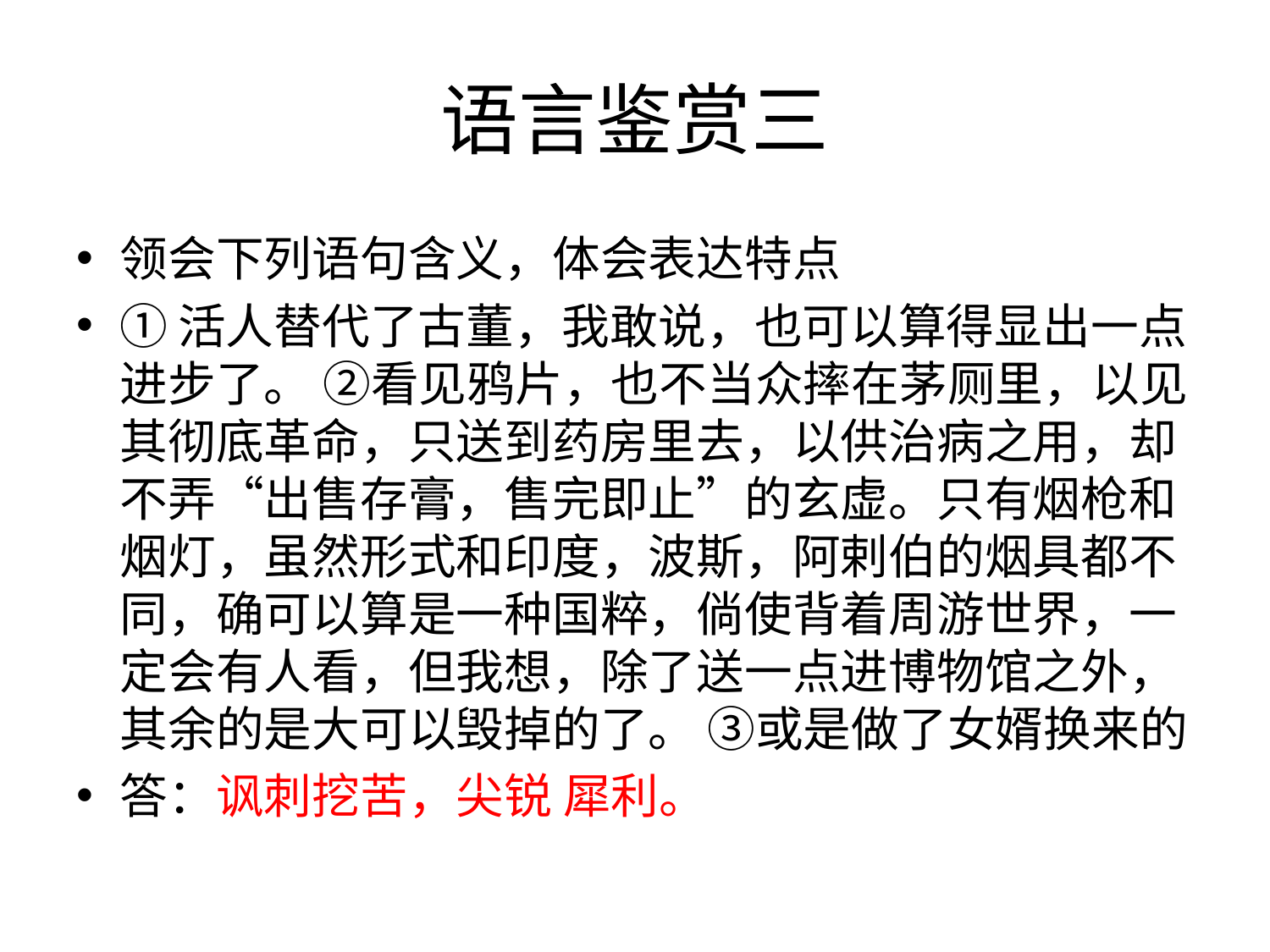

# 语言鉴赏三
领会下列语句含义，体会表达特点
①活人替代了古董，我敢说，也可以算得显出一点进步了。 ②看见鸦片，也不当众摔在茅厕里，以见其彻底革命，只送到药房里去，以供治病之用，却不弄“出售存膏，售完即止”的玄虚。只有烟枪和烟灯，虽然形式和印度，波斯，阿剌伯的烟具都不同，确可以算是一种国粹，倘使背着周游世界，一定会有人看，但我想，除了送一点进博物馆之外，其余的是大可以毁掉的了。 ③或是做了女婿换来的
答：讽刺挖苦，尖锐 犀利。